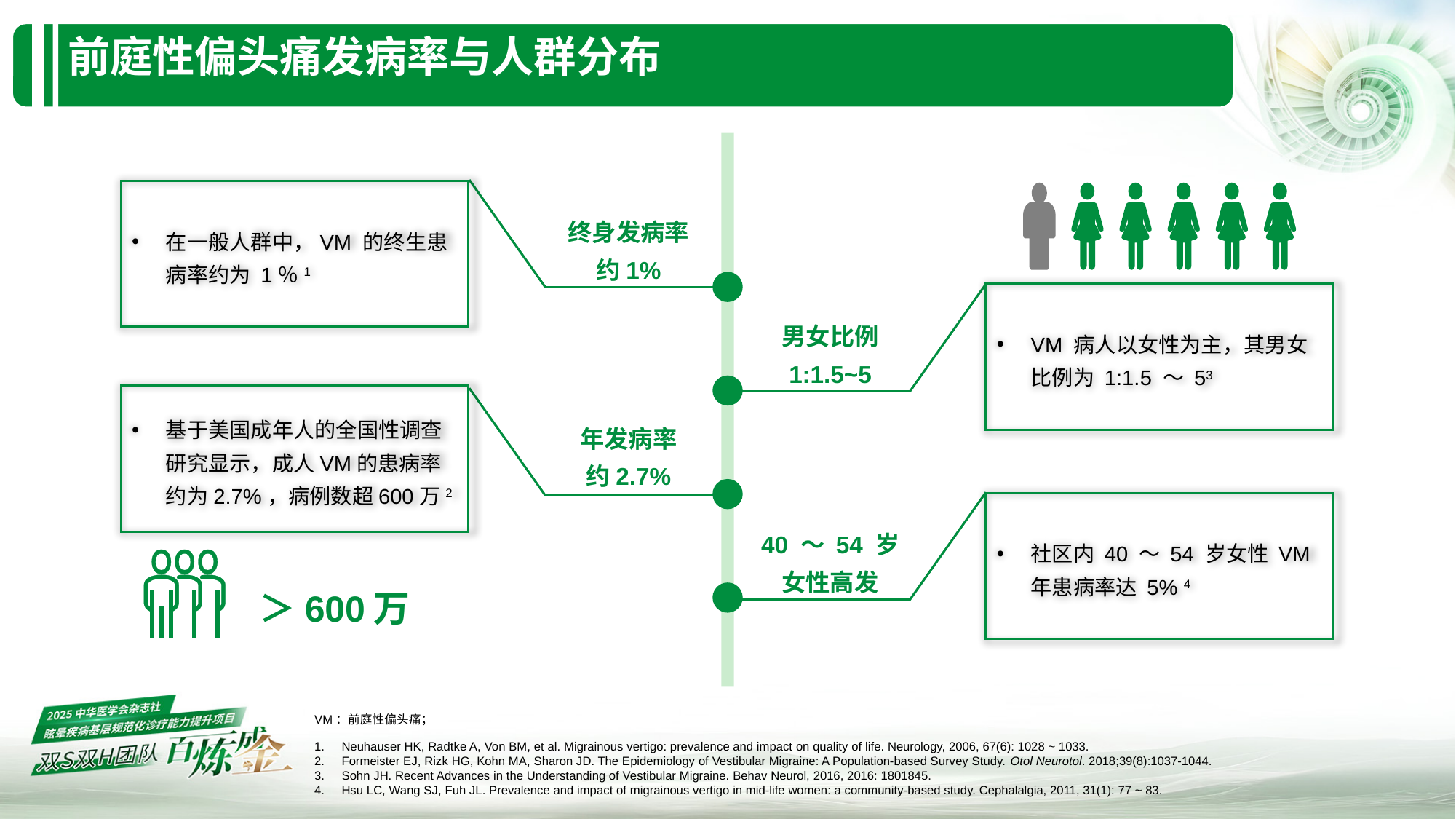

# 前庭性偏头痛发病率与人群分布​

在一般人群中，VM 的终生患病率约为 1％1

终身发病率
约1%

VM 病人以女性为主，其男女比例为 1:1.5 ～ 53
男女比例
1:1.5~5

基于美国成年人的全国性调查研究显示，成人VM的患病率约为2.7%，病例数超600万2
年发病率
约2.7%

社区内 40 ～ 54 岁女性 VM年患病率达 5% 4
40 ～ 54 岁
女性高发

＞600万

VM：前庭性偏头痛；
Neuhauser HK, Radtke A, Von BM, et al. Migrainous vertigo: prevalence and impact on quality of life. Neurology, 2006, 67(6): 1028 ~ 1033.
Formeister EJ, Rizk HG, Kohn MA, Sharon JD. The Epidemiology of Vestibular Migraine: A Population-based Survey Study. Otol Neurotol. 2018;39(8):1037-1044.
Sohn JH. Recent Advances in the Understanding of Vestibular Migraine. Behav Neurol, 2016, 2016: 1801845.
Hsu LC, Wang SJ, Fuh JL. Prevalence and impact of migrainous vertigo in mid-life women: a community-based study. Cephalalgia, 2011, 31(1): 77 ~ 83.